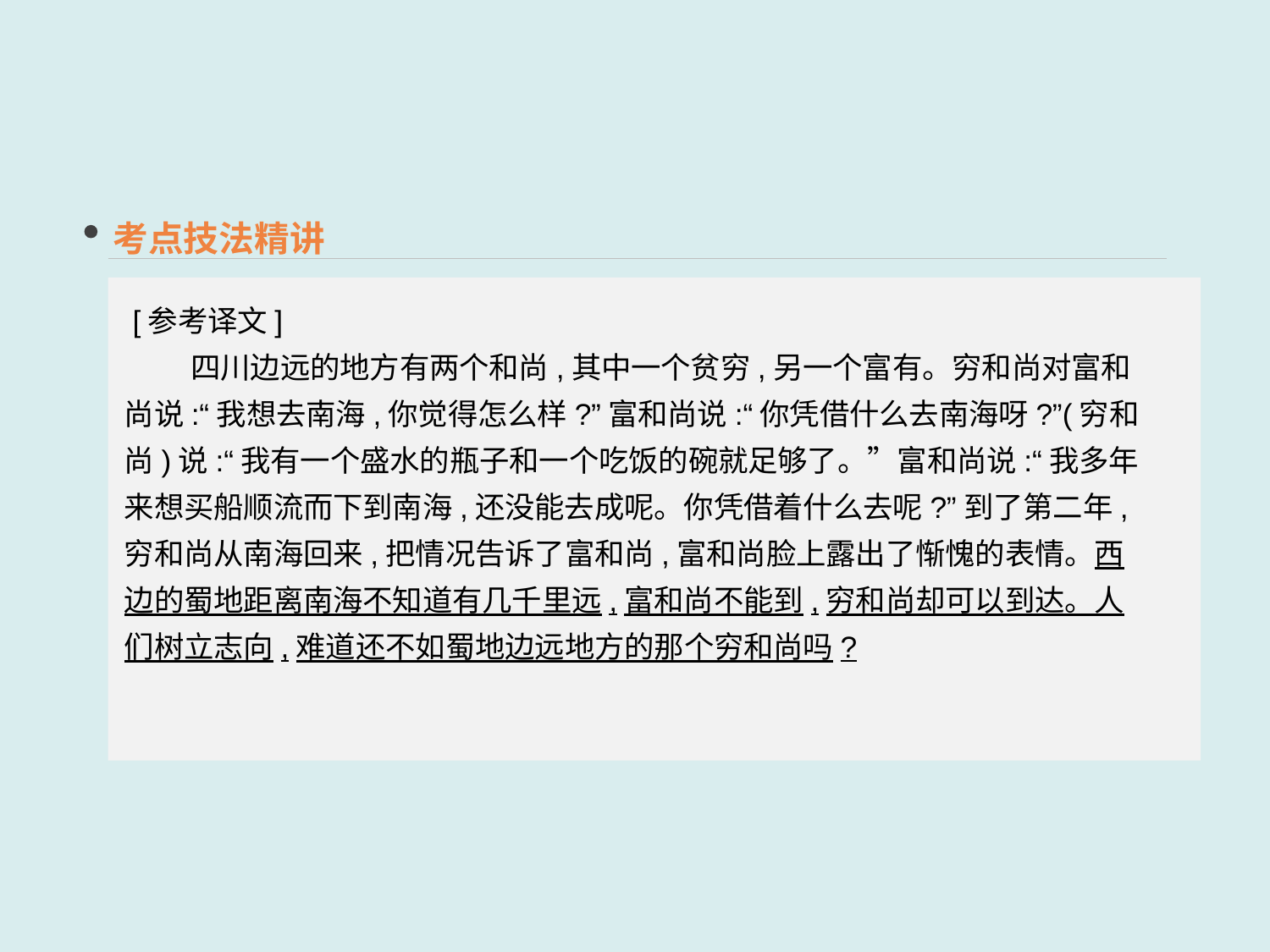

考点技法精讲

 [参考译文]
　　 四川边远的地方有两个和尚,其中一个贫穷,另一个富有。穷和尚对富和尚说:“我想去南海,你觉得怎么样?”富和尚说:“你凭借什么去南海呀?”(穷和尚)说:“我有一个盛水的瓶子和一个吃饭的碗就足够了。”富和尚说:“我多年来想买船顺流而下到南海,还没能去成呢。你凭借着什么去呢?”到了第二年,穷和尚从南海回来,把情况告诉了富和尚,富和尚脸上露出了惭愧的表情。西边的蜀地距离南海不知道有几千里远,富和尚不能到,穷和尚却可以到达。人们树立志向,难道还不如蜀地边远地方的那个穷和尚吗?